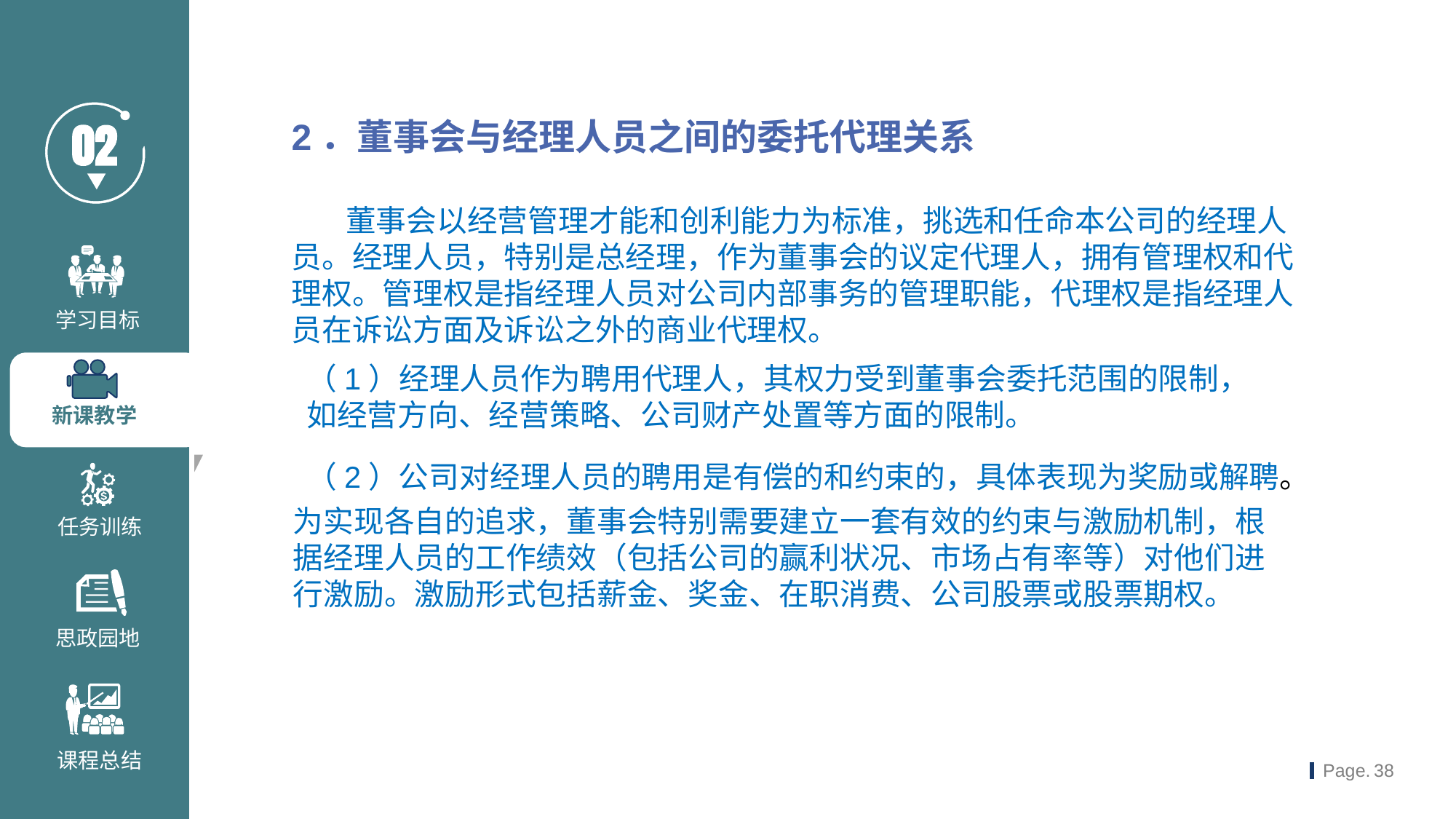

2．董事会与经理人员之间的委托代理关系

       董事会以经营管理才能和创利能力为标准，挑选和任命本公司的经理人员。经理人员，特别是总经理，作为董事会的议定代理人，拥有管理权和代理权。管理权是指经理人员对公司内部事务的管理职能，代理权是指经理人员在诉讼方面及诉讼之外的商业代理权。
（1）经理人员作为聘用代理人，其权力受到董事会委托范围的限制，如经营方向、经营策略、公司财产处置等方面的限制。
（2）公司对经理人员的聘用是有偿的和约束的，具体表现为奖励或解聘。
为实现各自的追求，董事会特别需要建立一套有效的约束与激励机制，根据经理人员的工作绩效（包括公司的赢利状况、市场占有率等）对他们进行激励。激励形式包括薪金、奖金、在职消费、公司股票或股票期权。